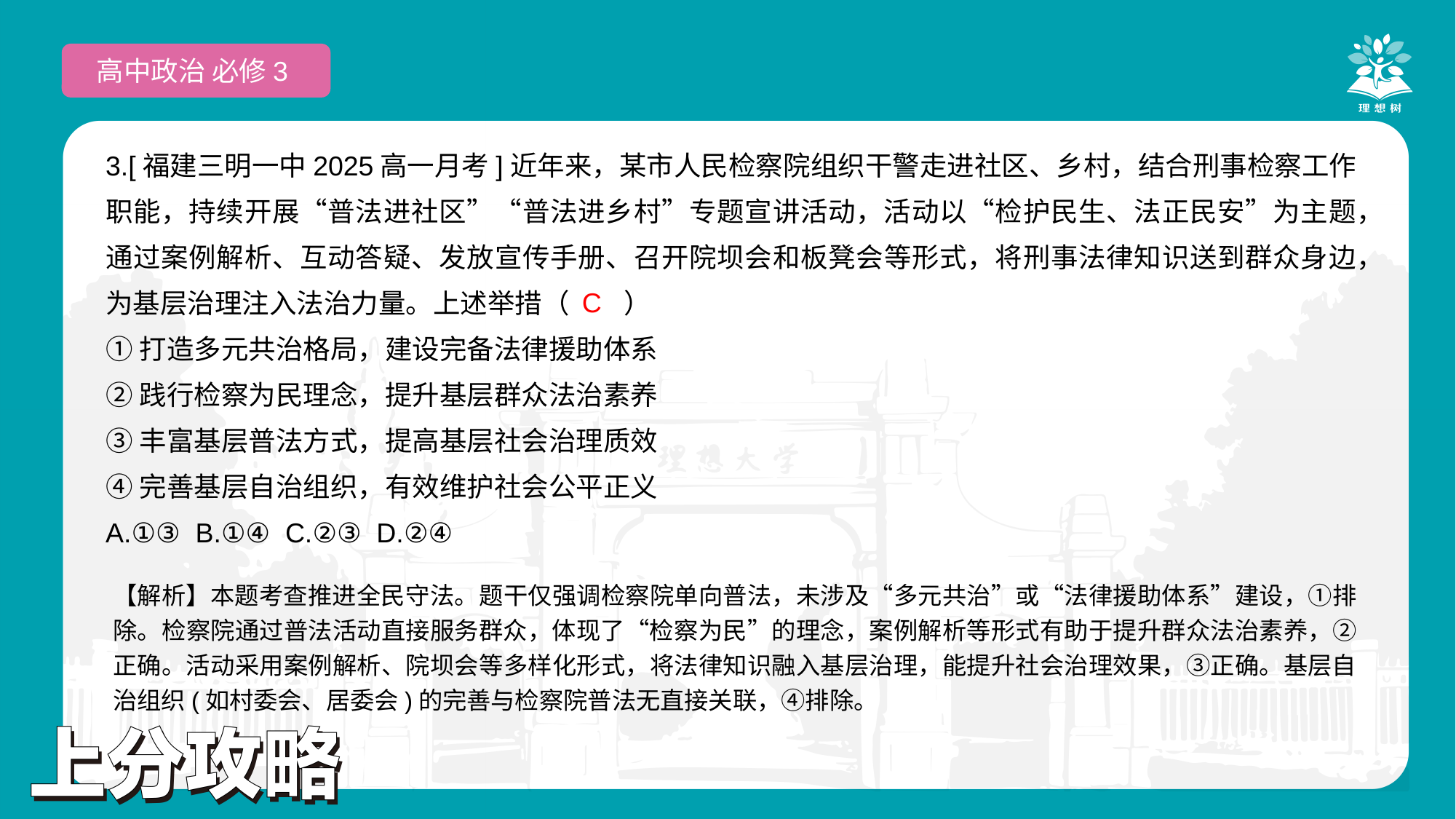

高中政治 必修3
3.[福建三明一中2025高一月考]近年来，某市人民检察院组织干警走进社区、乡村，结合刑事检察工作职能，持续开展“普法进社区”“普法进乡村”专题宣讲活动，活动以“检护民生、法正民安”为主题，通过案例解析、互动答疑、发放宣传手册、召开院坝会和板凳会等形式，将刑事法律知识送到群众身边，为基层治理注入法治力量。上述举措（　　）
①打造多元共治格局，建设完备法律援助体系
②践行检察为民理念，提升基层群众法治素养
③丰富基层普法方式，提高基层社会治理质效
④完善基层自治组织，有效维护社会公平正义
A.①③  B.①④  C.②③  D.②④
 C
【解析】本题考查推进全民守法。题干仅强调检察院单向普法，未涉及“多元共治”或“法律援助体系”建设，①排除。检察院通过普法活动直接服务群众，体现了“检察为民”的理念，案例解析等形式有助于提升群众法治素养，②正确。活动采用案例解析、院坝会等多样化形式，将法律知识融入基层治理，能提升社会治理效果，③正确。基层自治组织(如村委会、居委会)的完善与检察院普法无直接关联，④排除。